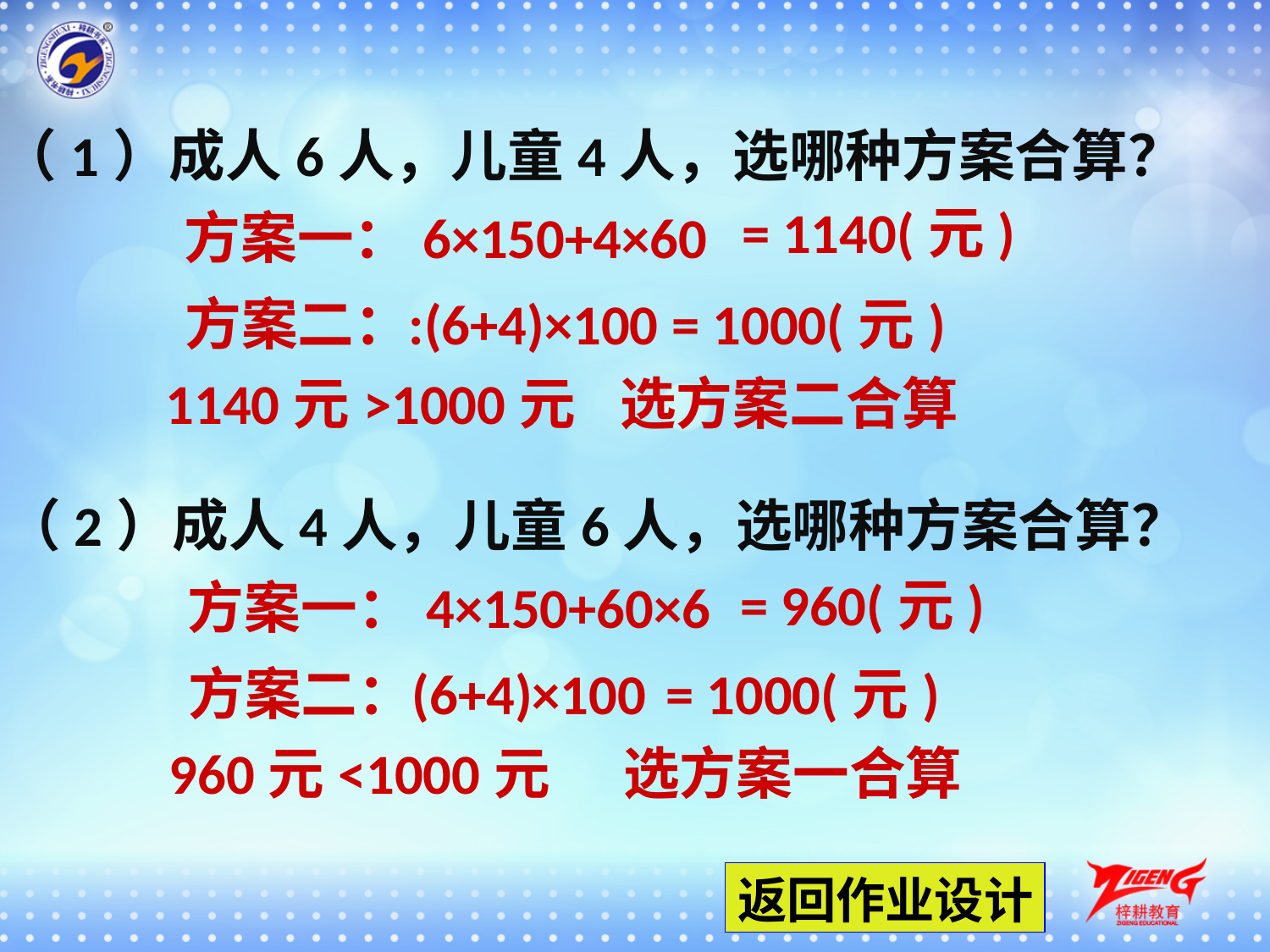

（1）成人6人，儿童4人，选哪种方案合算？
= 1140(元)
方案一：
6×150+4×60
方案二：
:(6+4)×100
= 1000(元)
1140元>1000元
选方案二合算
（2）成人4人，儿童6人，选哪种方案合算？
= 960(元)
方案一：
4×150+60×6
方案二：
(6+4)×100
= 1000(元)
960元<1000元
选方案一合算

返回作业设计